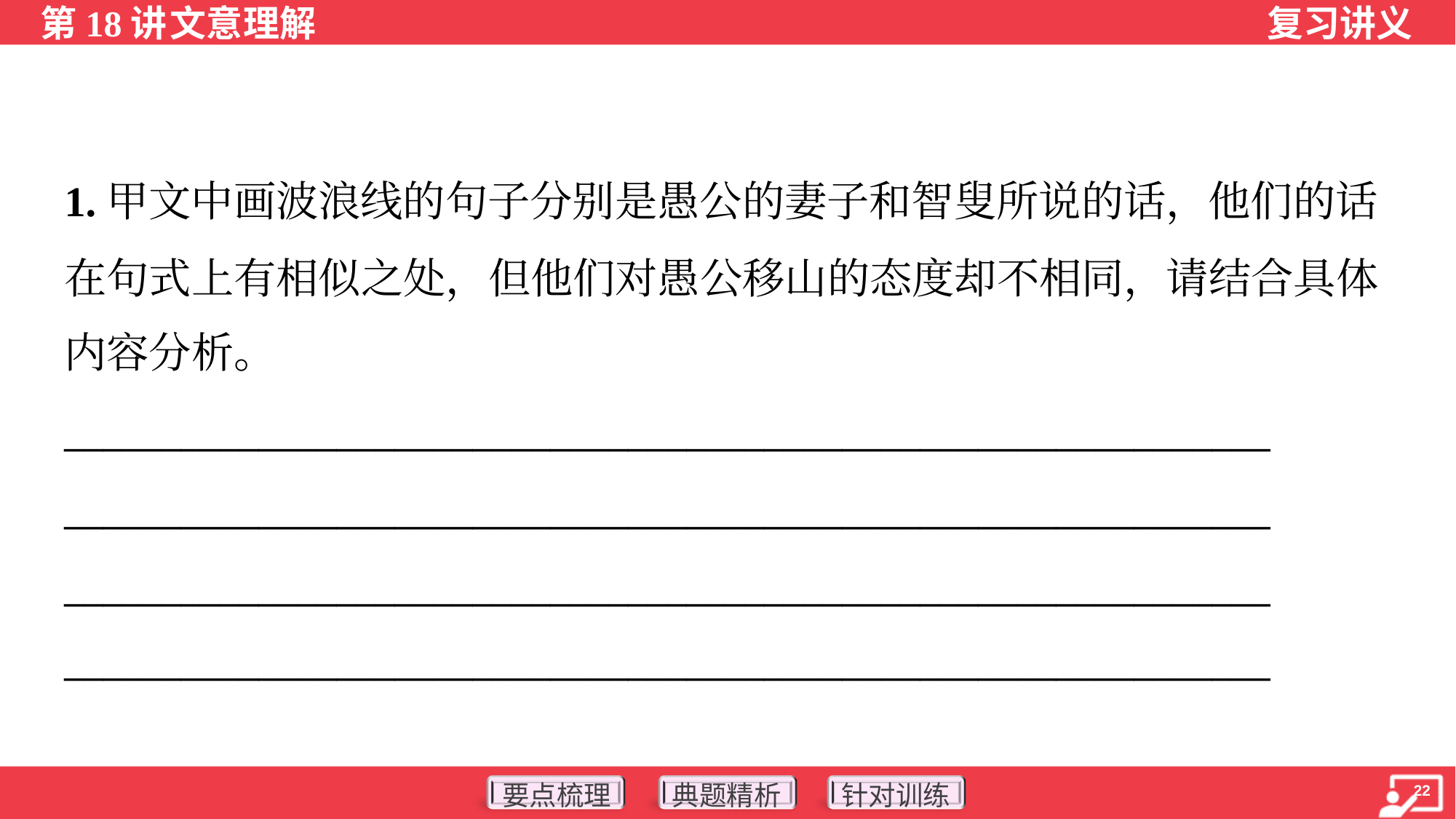

1.甲文中画波浪线的句子分别是愚公的妻子和智叟所说的话，他们的话
在句式上有相似之处，但他们对愚公移山的态度却不相同，请结合具体
内容分析。
______________________________________________________________
______________________________________________________________
______________________________________________________________
______________________________________________________________